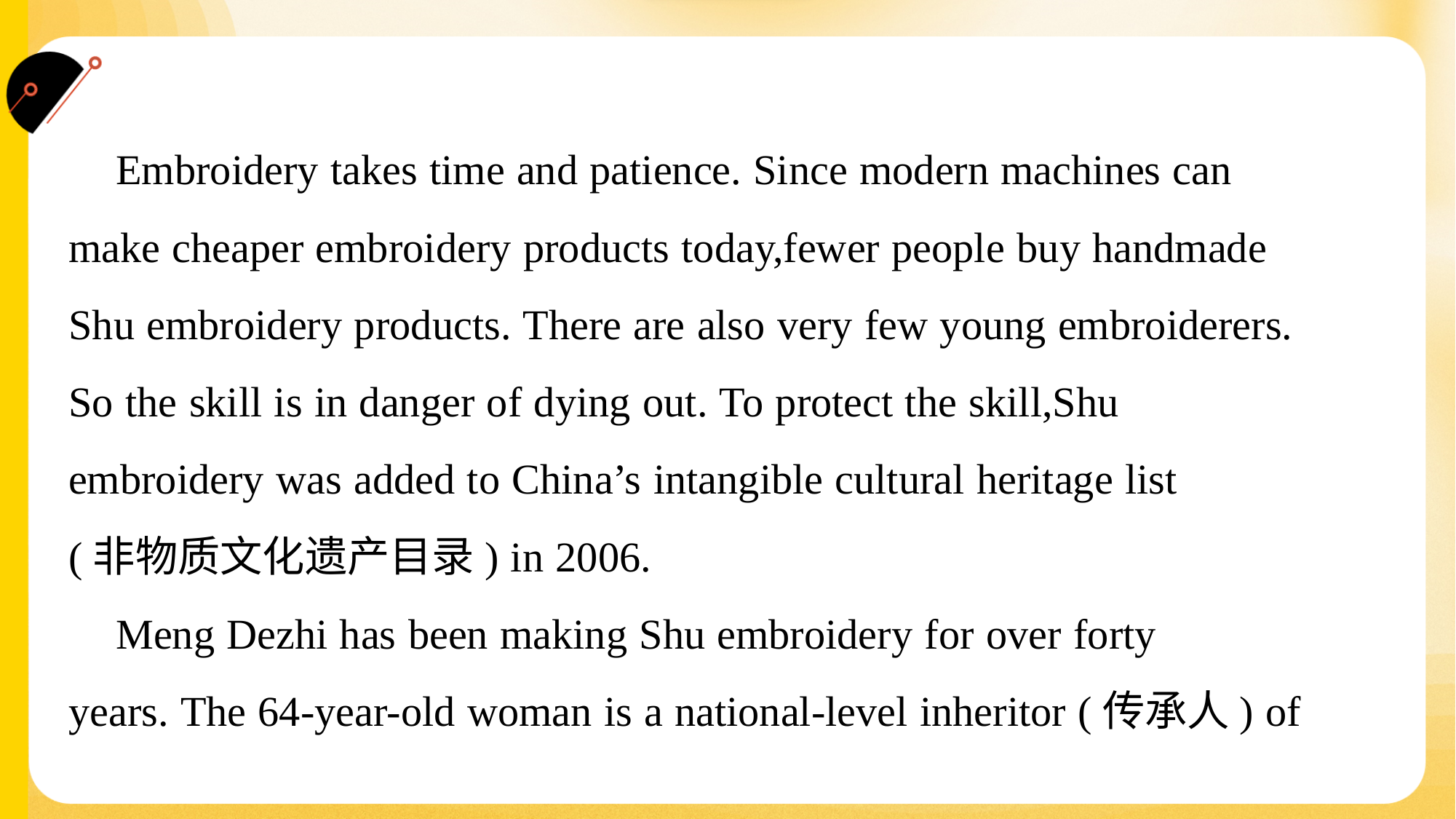

Embroidery takes time and patience. Since modern machines can
make cheaper embroidery products today,fewer people buy handmade
Shu embroidery products. There are also very few young embroiderers.
So the skill is in danger of dying out. To protect the skill,Shu
embroidery was added to China’s intangible cultural heritage list
(非物质文化遗产目录) in 2006.
    Meng Dezhi has been making Shu embroidery for over forty
years. The 64-year-old woman is a national-level inheritor (传承人) of